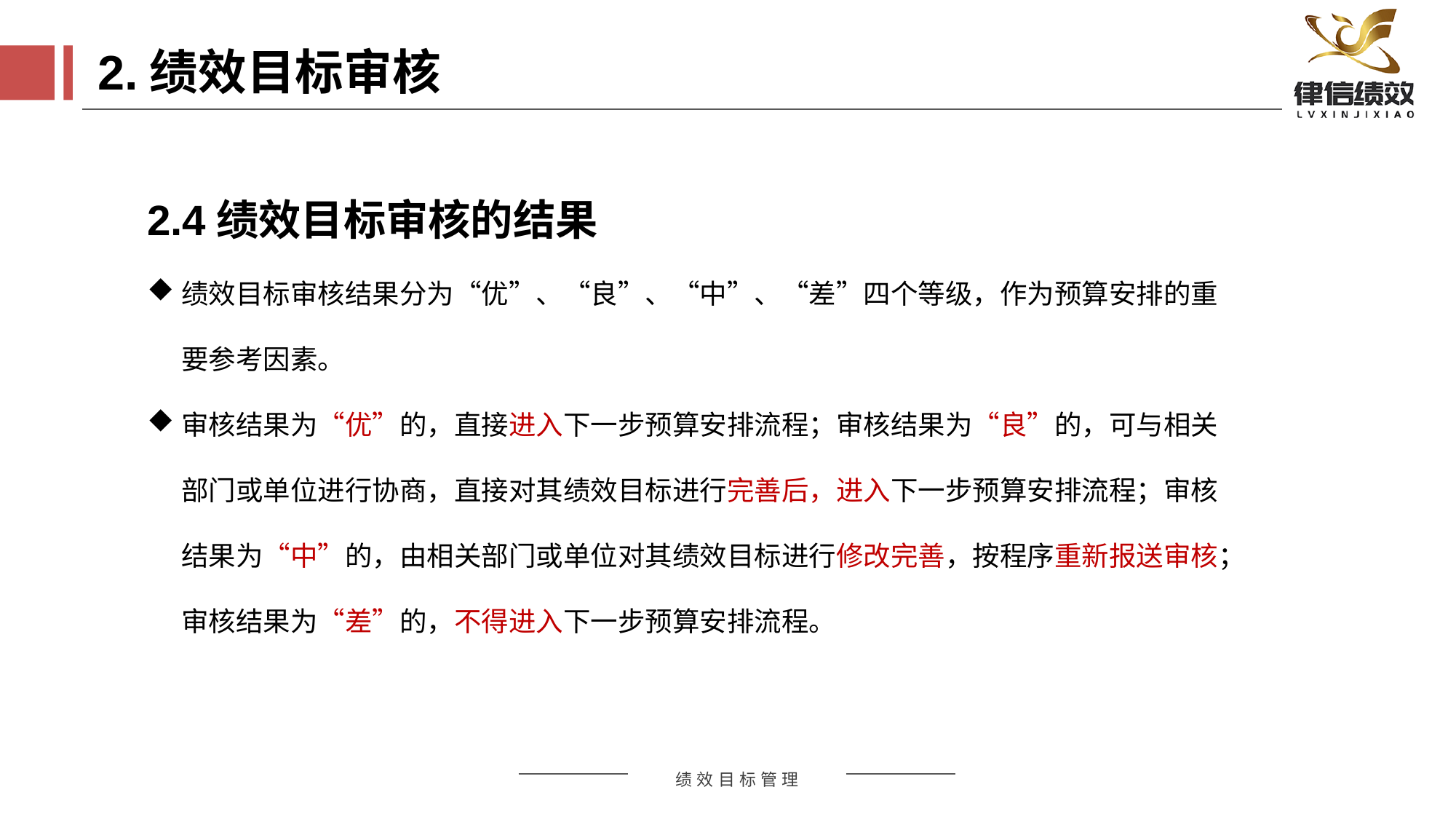

2.绩效目标审核
2.4绩效目标审核的结果
绩效目标审核结果分为“优”、“良”、“中”、“差”四个等级，作为预算安排的重要参考因素。
审核结果为“优”的，直接进入下一步预算安排流程；审核结果为“良”的，可与相关部门或单位进行协商，直接对其绩效目标进行完善后，进入下一步预算安排流程；审核结果为“中”的，由相关部门或单位对其绩效目标进行修改完善，按程序重新报送审核；审核结果为“差”的，不得进入下一步预算安排流程。